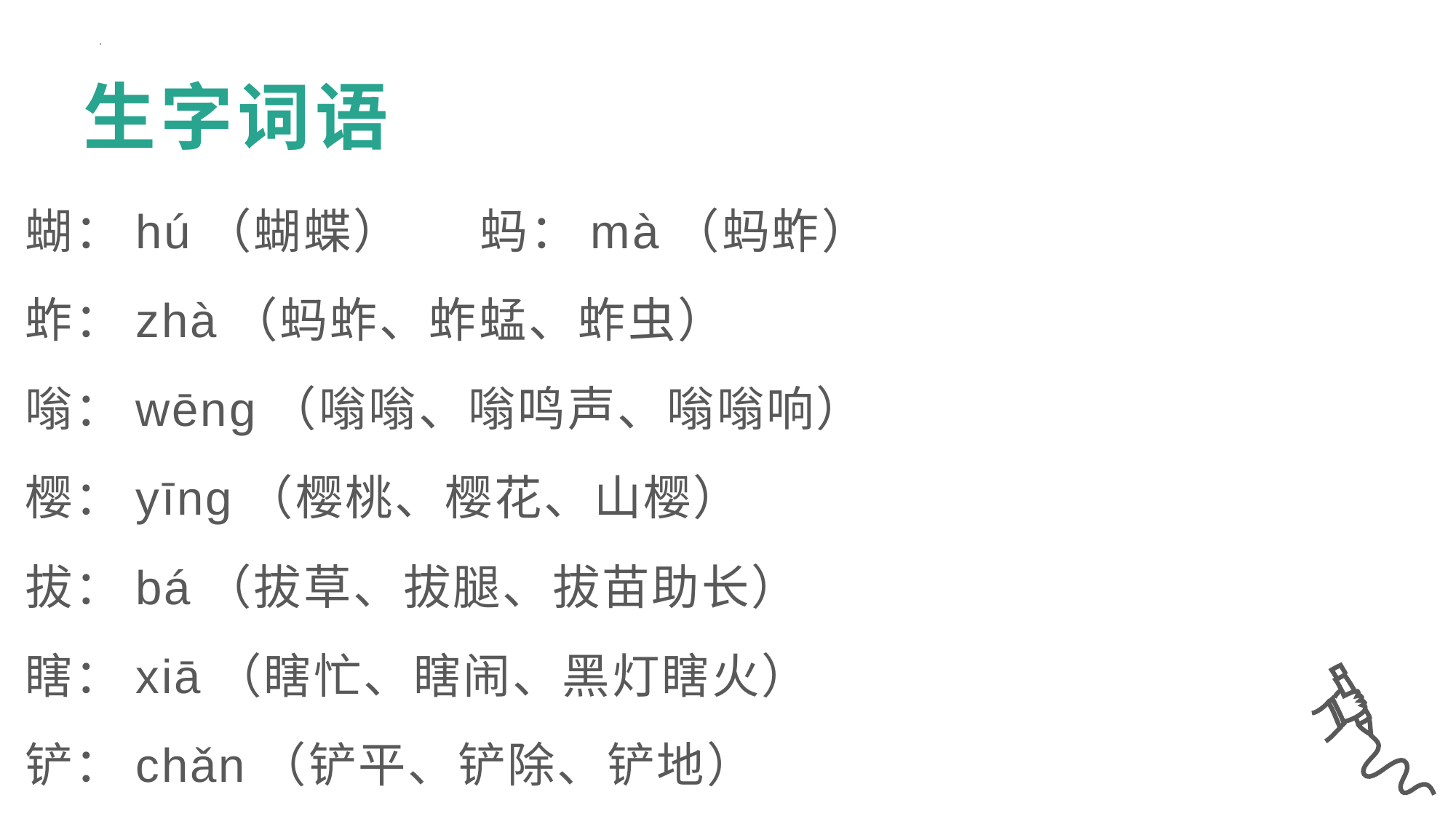

生字词语
蝴：hú（蝴蝶）      蚂：mà（蚂蚱）
蚱：zhà（蚂蚱、蚱蜢、蚱虫）
嗡：wēng（嗡嗡、嗡鸣声、嗡嗡响）
樱：yīng（樱桃、樱花、山樱）
拔：bá（拔草、拔腿、拔苗助长）
瞎：xiā（瞎忙、瞎闹、黑灯瞎火）
铲：chǎn（铲平、铲除、铲地）